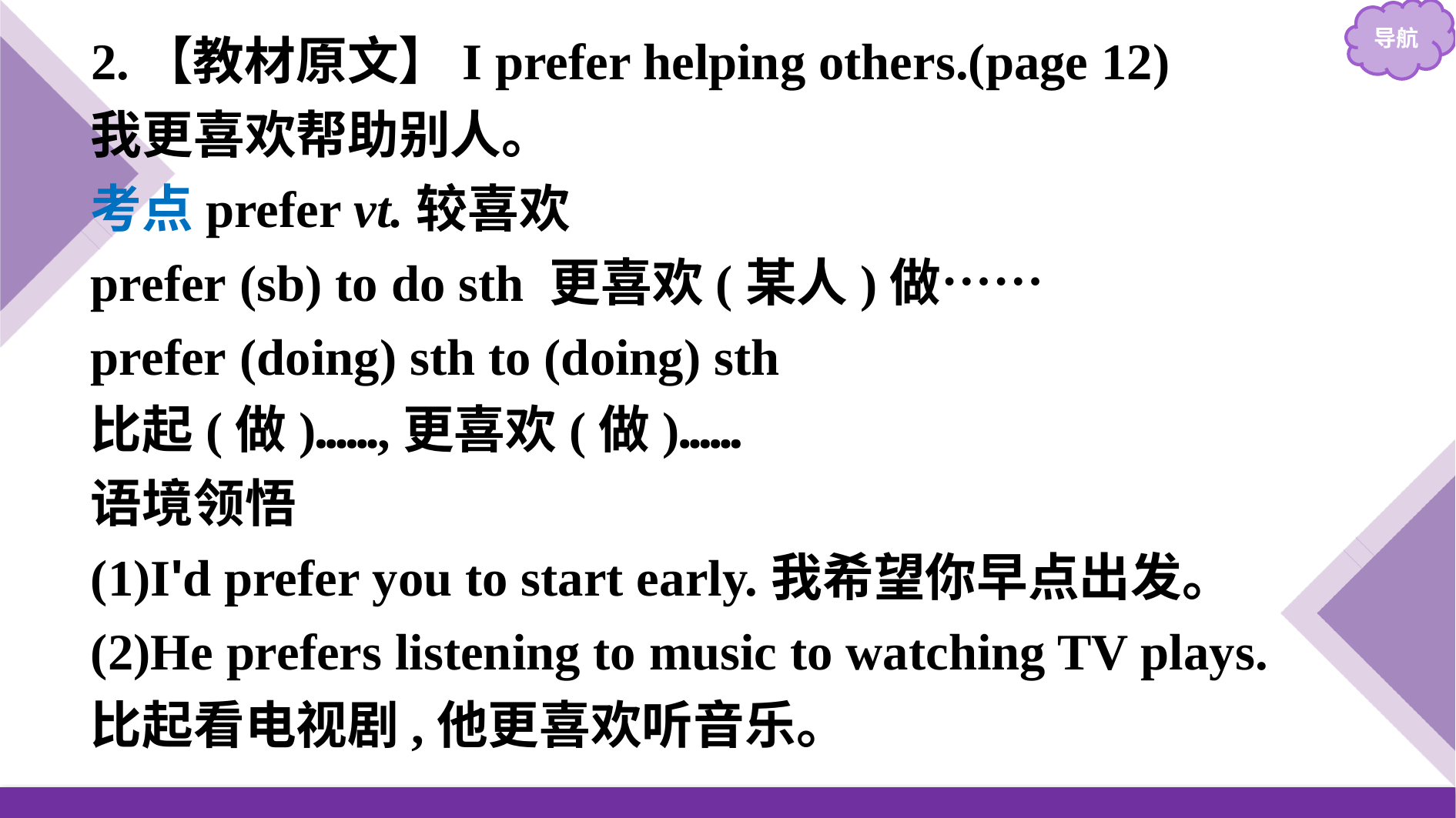

2.【教材原文】I prefer helping others.(page 12)
我更喜欢帮助别人。
考点prefer vt.较喜欢
prefer (sb) to do sth 更喜欢(某人)做……
prefer (doing) sth to (doing) sth
比起(做)……,更喜欢(做)……
语境领悟
(1)I'd prefer you to start early.我希望你早点出发。
(2)He prefers listening to music to watching TV plays.
比起看电视剧,他更喜欢听音乐。